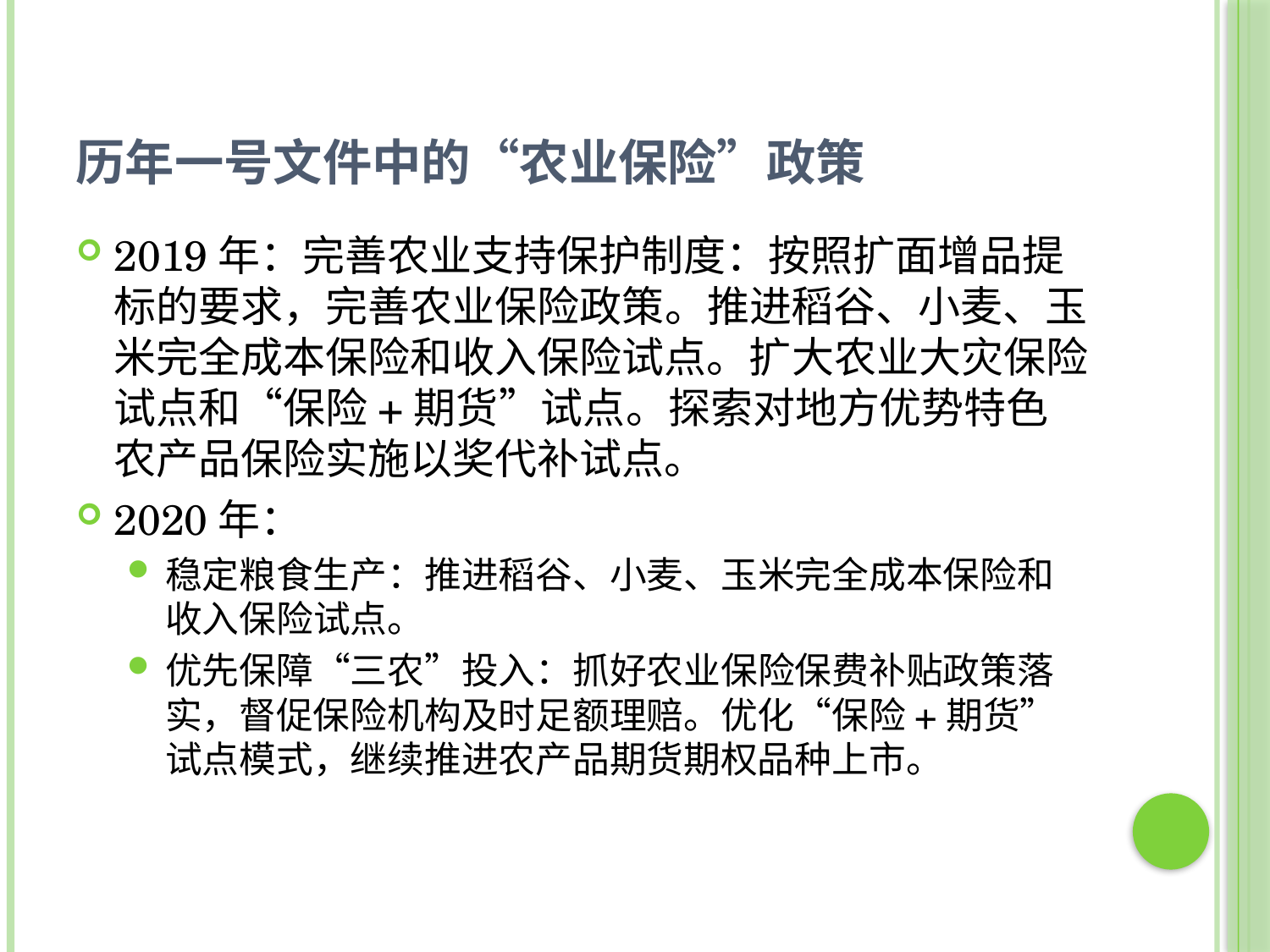

# 历年一号文件中的“农业保险”政策
2019年：完善农业支持保护制度：按照扩面增品提标的要求，完善农业保险政策。推进稻谷、小麦、玉米完全成本保险和收入保险试点。扩大农业大灾保险试点和“保险+期货”试点。探索对地方优势特色农产品保险实施以奖代补试点。
2020年：
稳定粮食生产：推进稻谷、小麦、玉米完全成本保险和收入保险试点。
优先保障“三农”投入：抓好农业保险保费补贴政策落实，督促保险机构及时足额理赔。优化“保险+期货”试点模式，继续推进农产品期货期权品种上市。